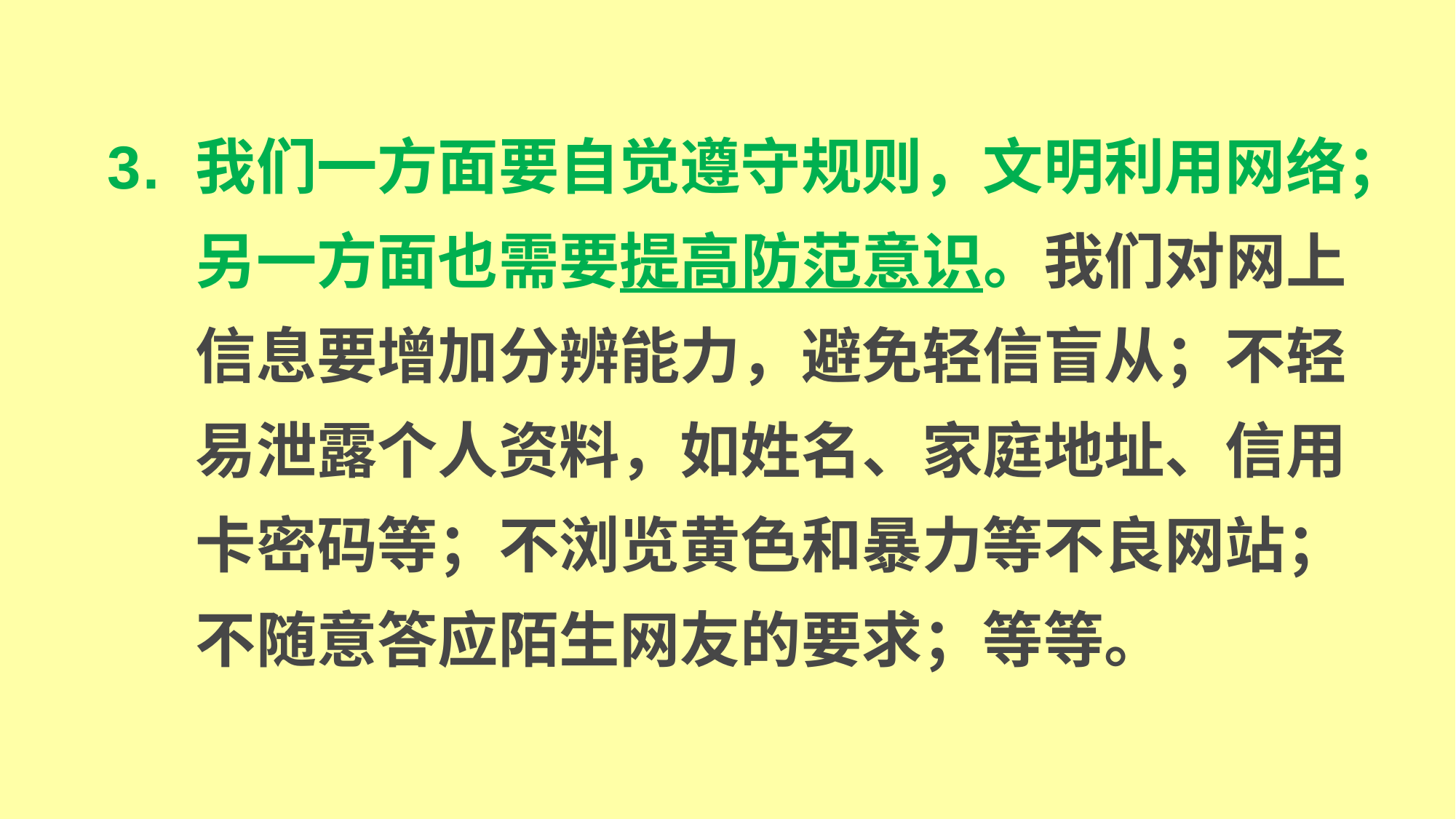

我们一方面要自觉遵守规则，文明利用网络；另一方面也需要提高防范意识。我们对网上信息要增加分辨能力，避免轻信盲从；不轻易泄露个人资料，如姓名、家庭地址、信用卡密码等；不浏览黄色和暴力等不良网站；不随意答应陌生网友的要求；等等。